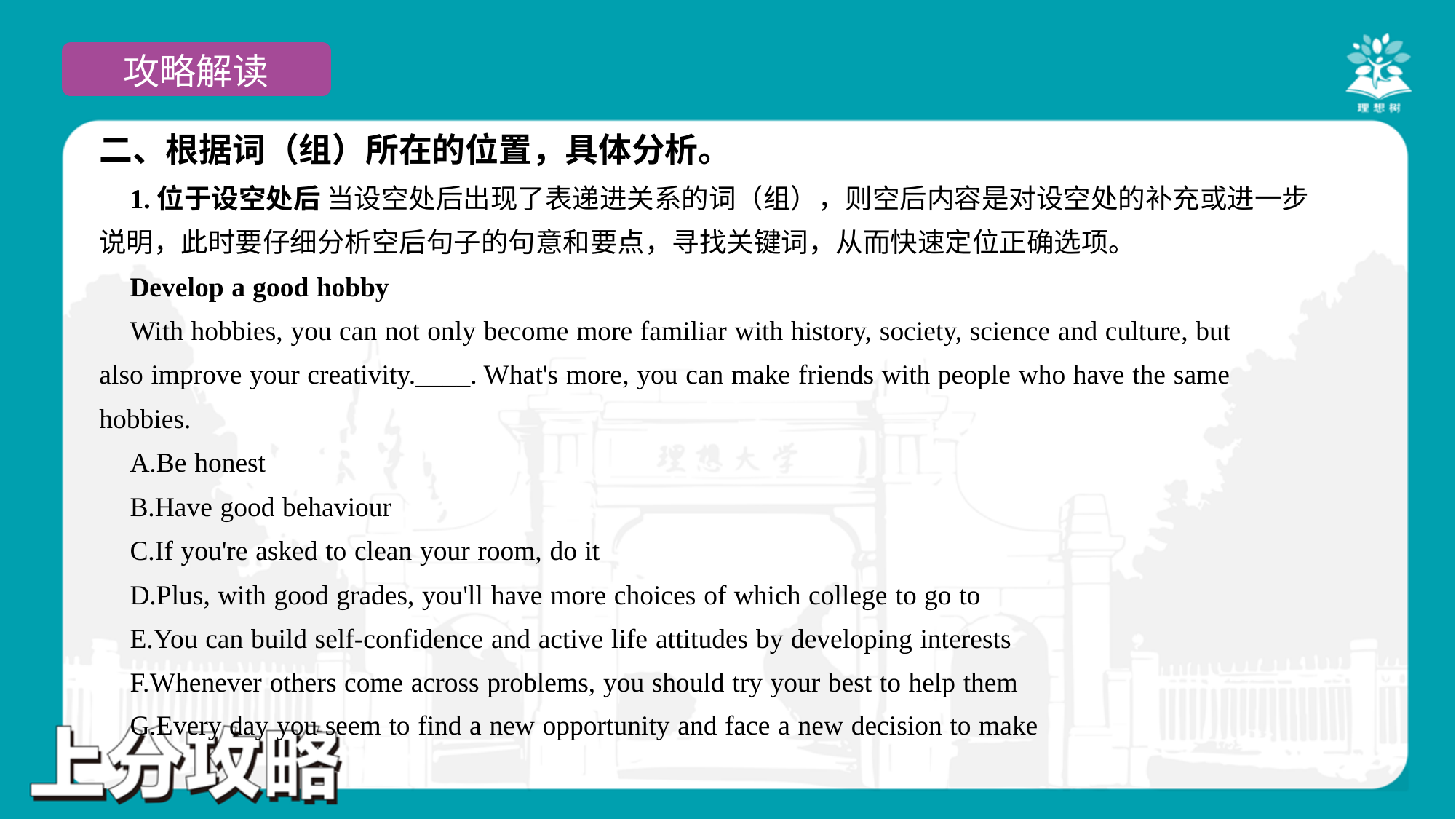

二、根据词（组）所在的位置，具体分析。
    1.位于设空处后 当设空处后出现了表递进关系的词（组），则空后内容是对设空处的补充或进一步
说明，此时要仔细分析空后句子的句意和要点，寻找关键词，从而快速定位正确选项。
    Develop a good hobby
    With hobbies, you can not only become more familiar with history, society, science and culture, but
also improve your creativity.____. What's more, you can make friends with people who have the same
hobbies.
    A.Be honest
    B.Have good behaviour
    C.If you're asked to clean your room, do it
    D.Plus, with good grades, you'll have more choices of which college to go to
    E.You can build self-confidence and active life attitudes by developing interests
    F.Whenever others come across problems, you should try your best to help them
    G.Every day you seem to find a new opportunity and face a new decision to make#7